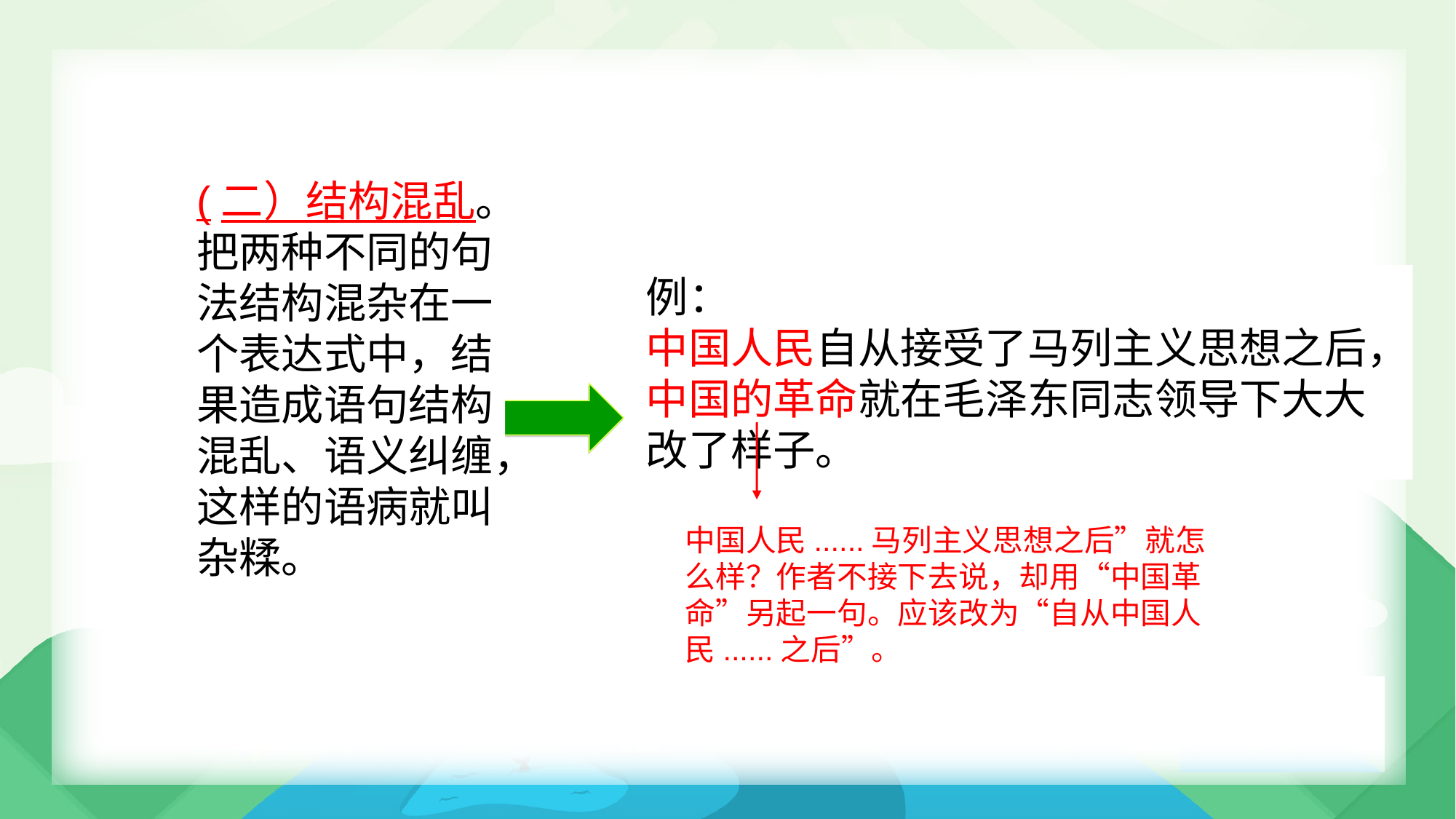

(二）结构混乱。
把两种不同的句法结构混杂在一个表达式中，结果造成语句结构混乱、语义纠缠，这样的语病就叫杂糅。
例：
中国人民自从接受了马列主义思想之后，中国的革命就在毛泽东同志领导下大大改了样子。

中国人民......马列主义思想之后”就怎么样？作者不接下去说，却用“中国革命”另起一句。应该改为“自从中国人民......之后”。